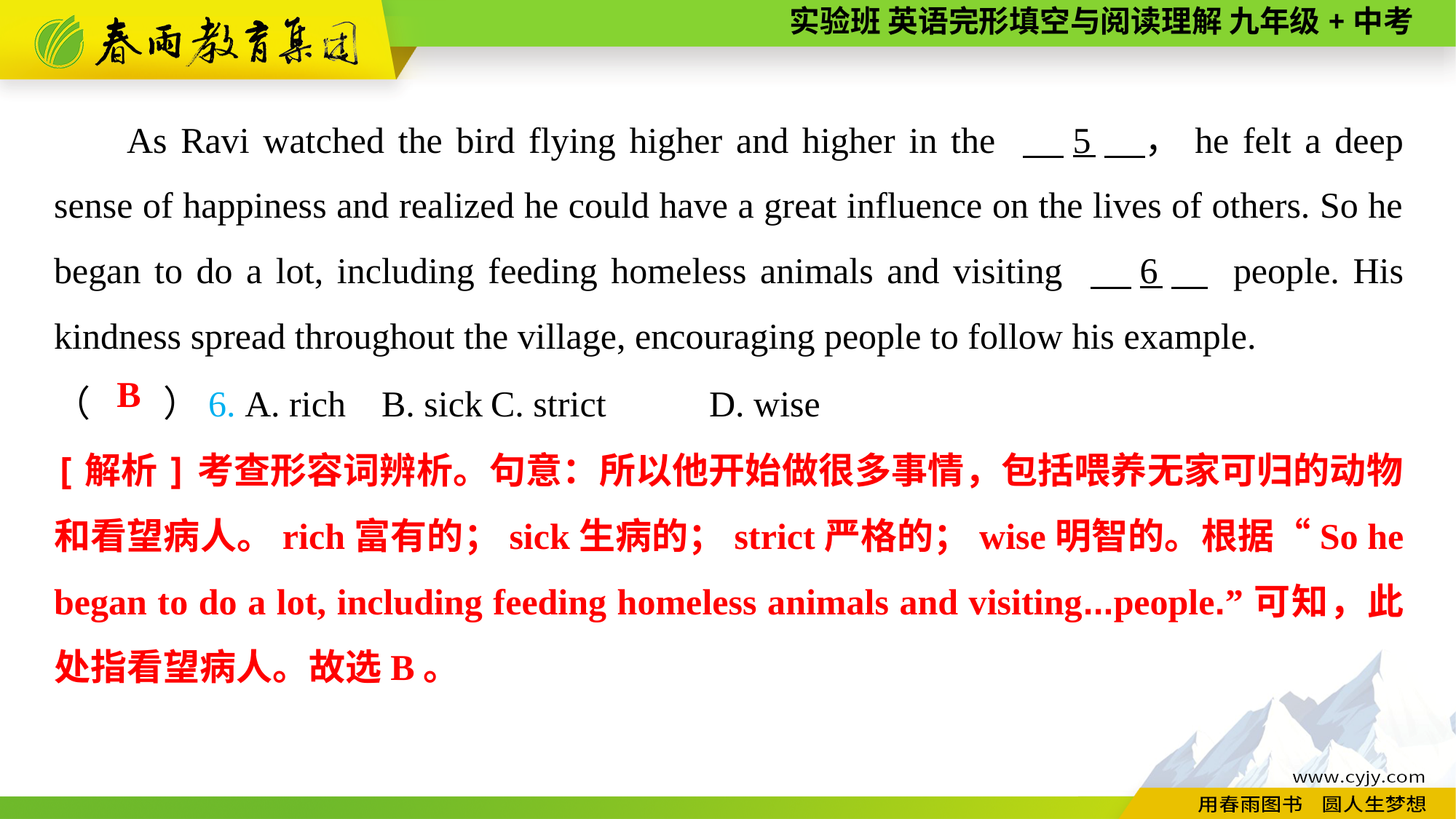

As Ravi watched the bird flying higher and higher in the 　5　，he felt a deep sense of happiness and realized he could have a great influence on the lives of others. So he began to do a lot, including feeding homeless animals and visiting 　6　 people. His kindness spread throughout the village, encouraging people to follow his example.
（　　）6. A. rich	B. sick	C. strict	D. wise
B
[解析]考查形容词辨析。句意：所以他开始做很多事情，包括喂养无家可归的动物和看望病人。rich富有的；sick生病的；strict严格的；wise明智的。根据“So he began to do a lot, including feeding homeless animals and visiting...people.”可知，此处指看望病人。故选B。